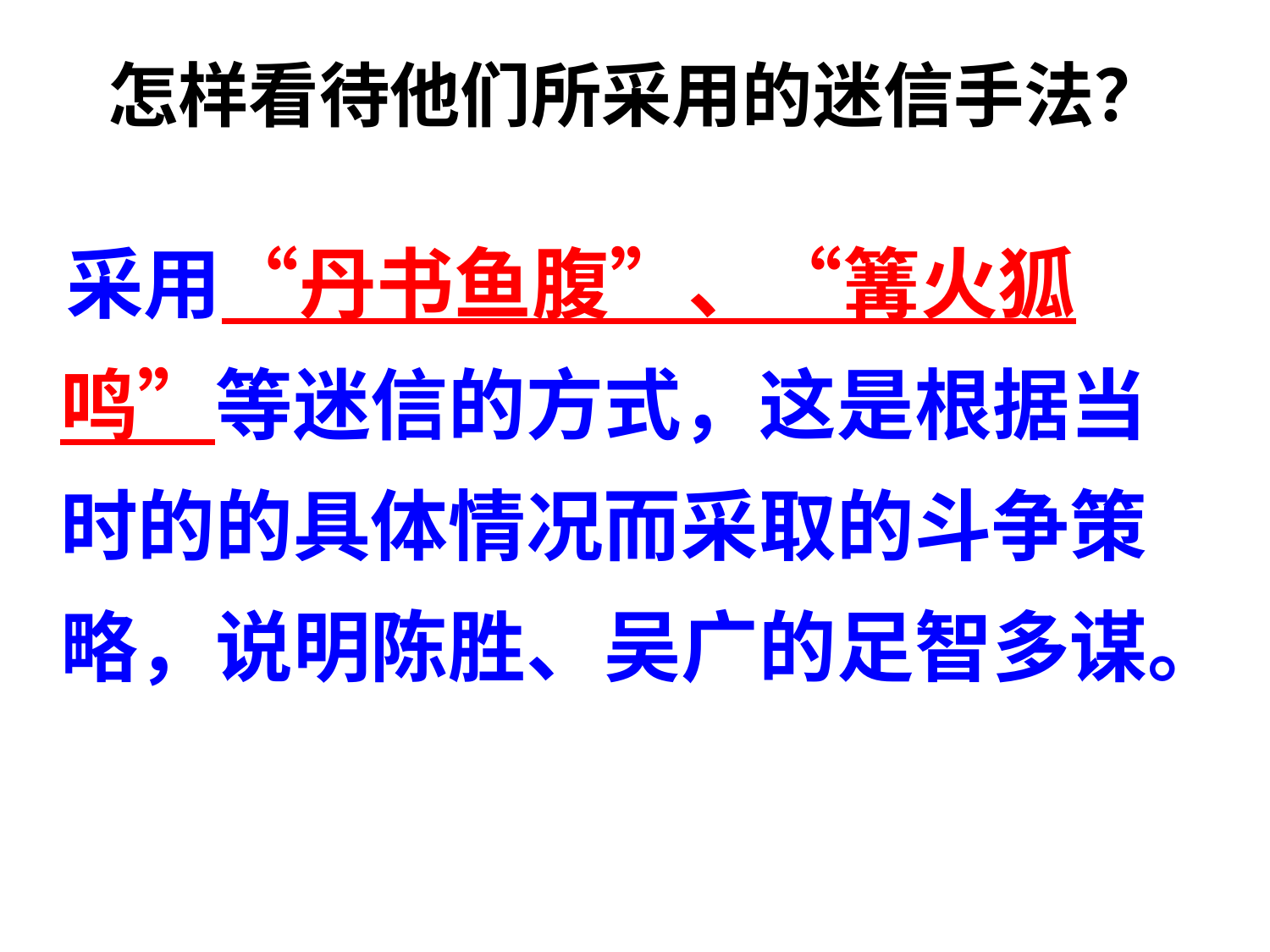

# 怎样看待他们所采用的迷信手法？
  采用“丹书鱼腹”、“篝火狐鸣”等迷信的方式，这是根据当时的的具体情况而采取的斗争策略，说明陈胜、吴广的足智多谋。